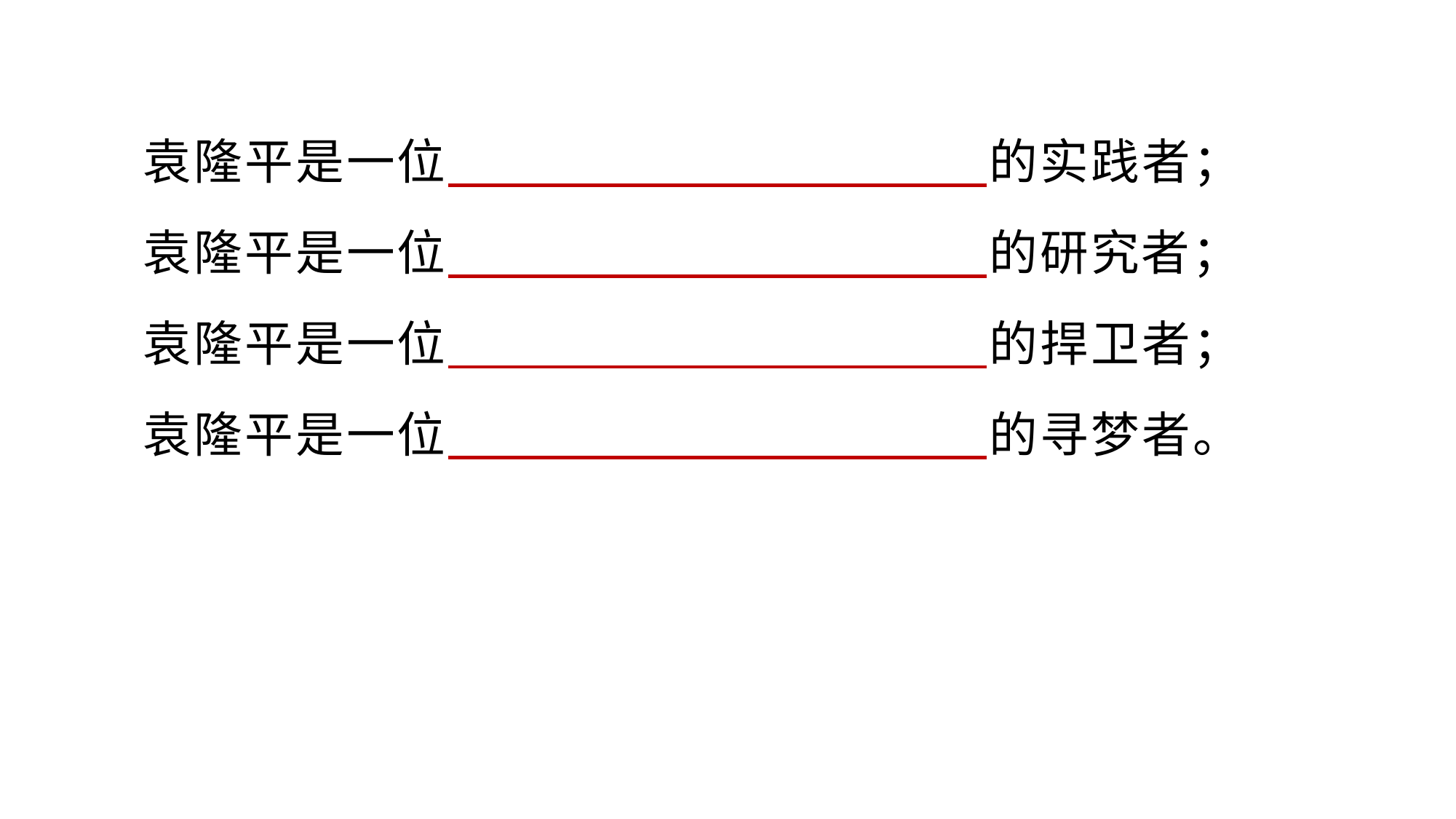

袁隆平是一位                                         的实践者；
   袁隆平是一位                                         的研究者；
   袁隆平是一位                                         的捍卫者；
   袁隆平是一位                                         的寻梦者。